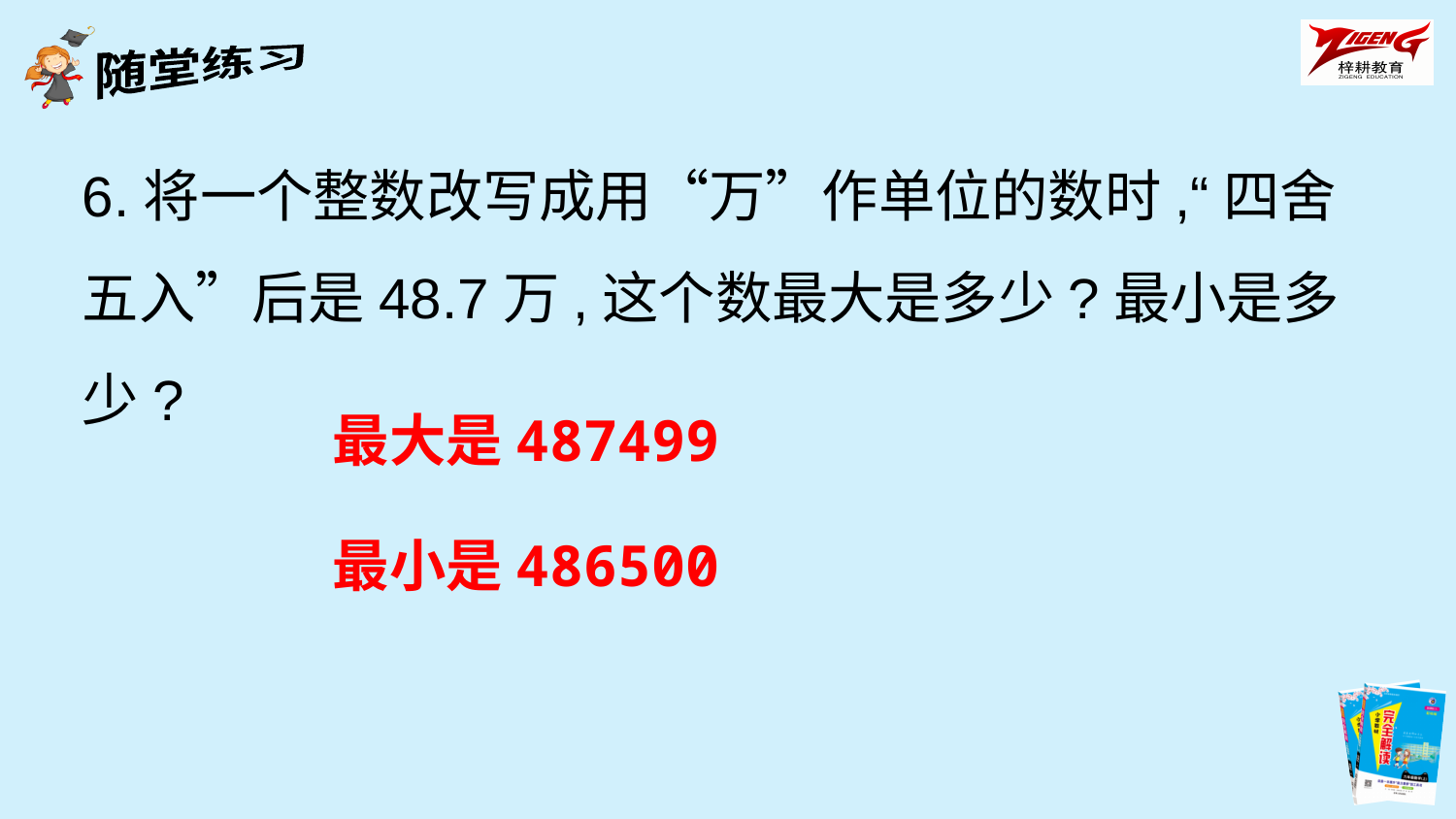

6.将一个整数改写成用“万”作单位的数时,“四舍五入”后是48.7万,这个数最大是多少?最小是多少?
最大是487499
最小是486500